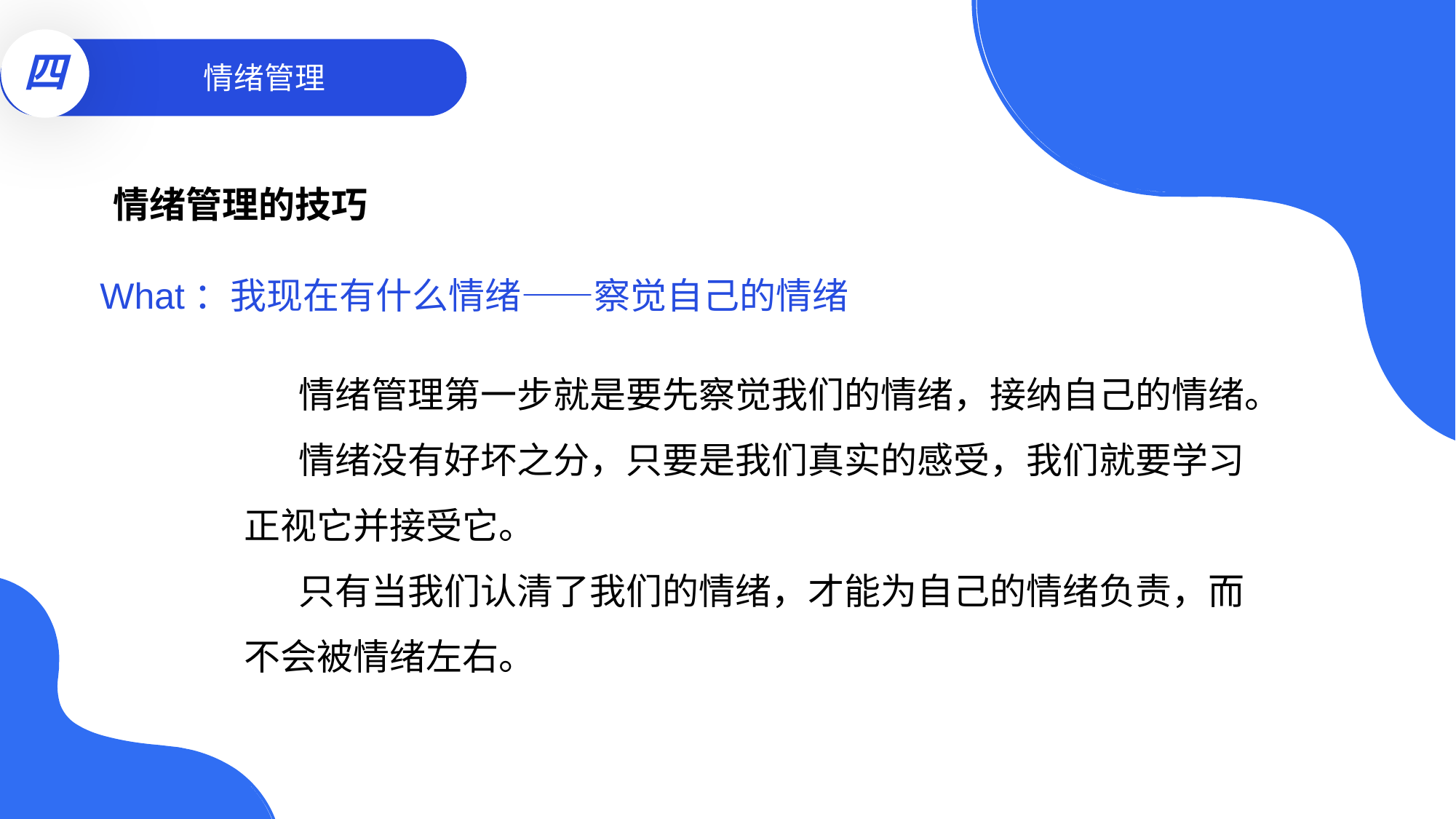

四
情绪管理
情绪管理的技巧
What：我现在有什么情绪——察觉自己的情绪
情绪管理第一步就是要先察觉我们的情绪，接纳自己的情绪。
情绪没有好坏之分，只要是我们真实的感受，我们就要学习正视它并接受它。
只有当我们认清了我们的情绪，才能为自己的情绪负责，而不会被情绪左右。